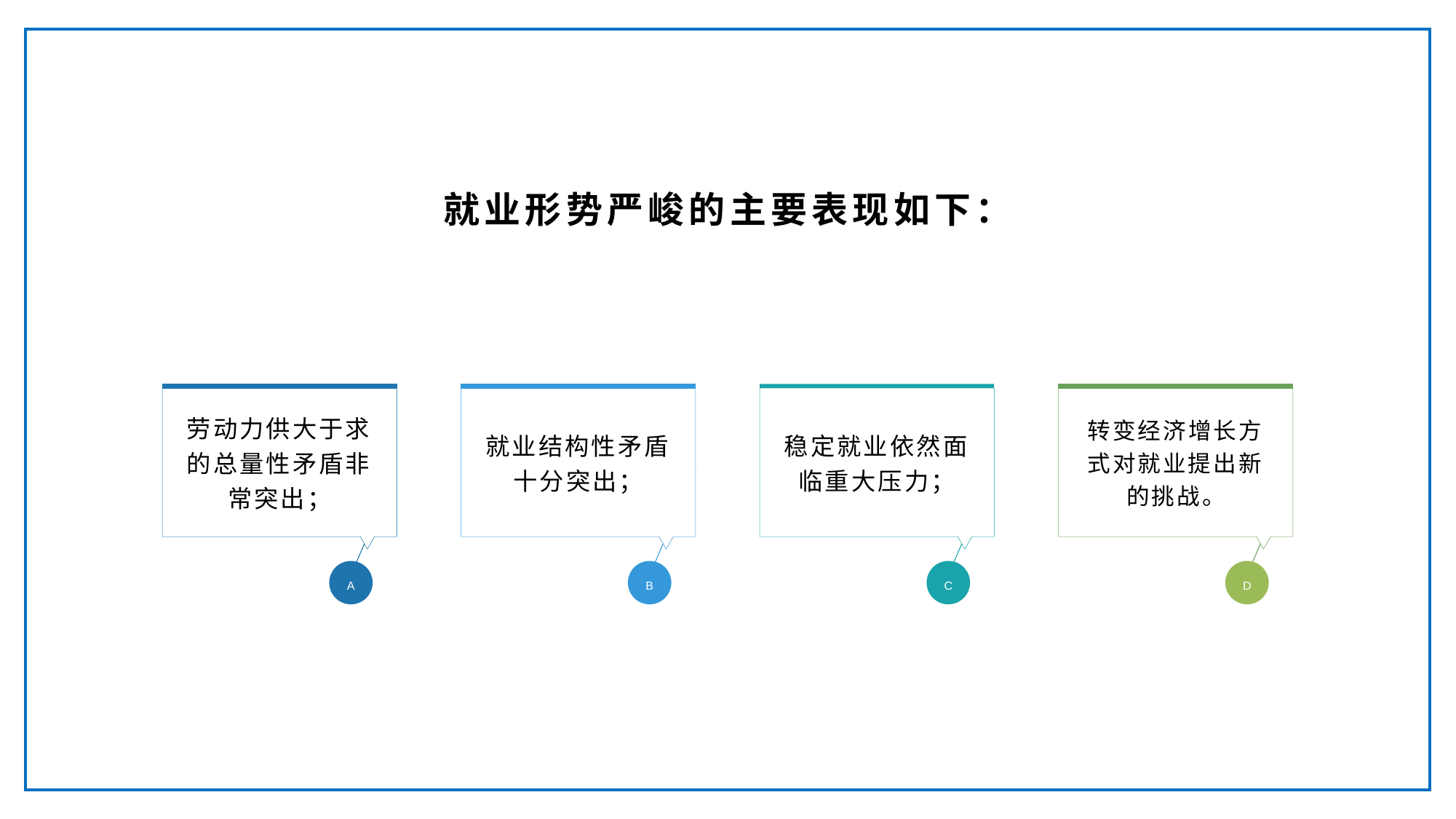

就业形势严峻的主要表现如下：

劳动力供大于求的总量性矛盾非常突出；
就业结构性矛盾十分突出；
稳定就业依然面临重大压力；
转变经济增长方式对就业提出新的挑战。
A
B
C
D